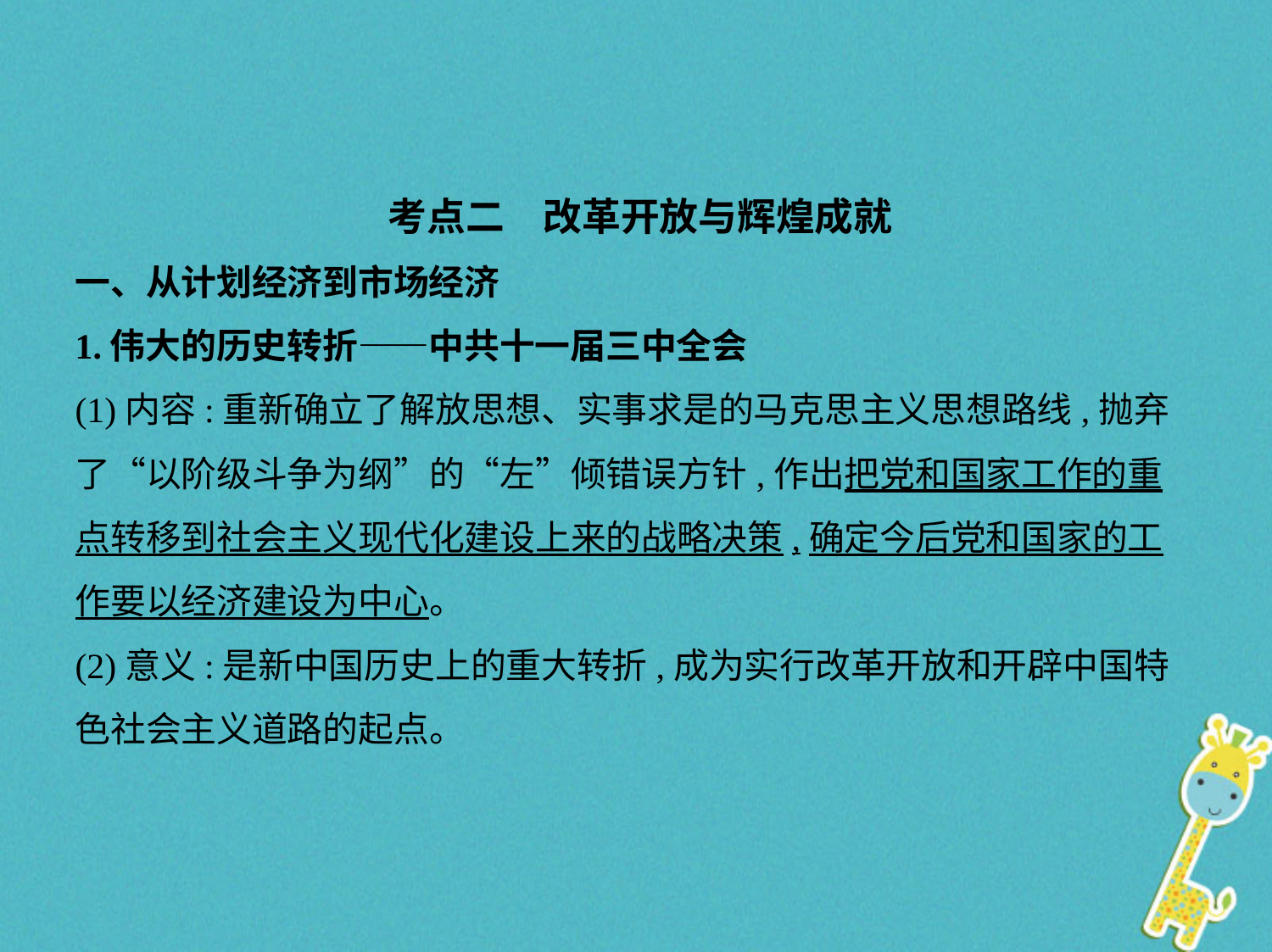

考点二　改革开放与辉煌成就
一、从计划经济到市场经济
1.伟大的历史转折——中共十一届三中全会
(1)内容:重新确立了解放思想、实事求是的马克思主义思想路线,抛弃
了“以阶级斗争为纲”的“左”倾错误方针,作出把党和国家工作的重
点转移到社会主义现代化建设上来的战略决策,确定今后党和国家的工
作要以经济建设为中心。
(2)意义:是新中国历史上的重大转折,成为实行改革开放和开辟中国特
色社会主义道路的起点。